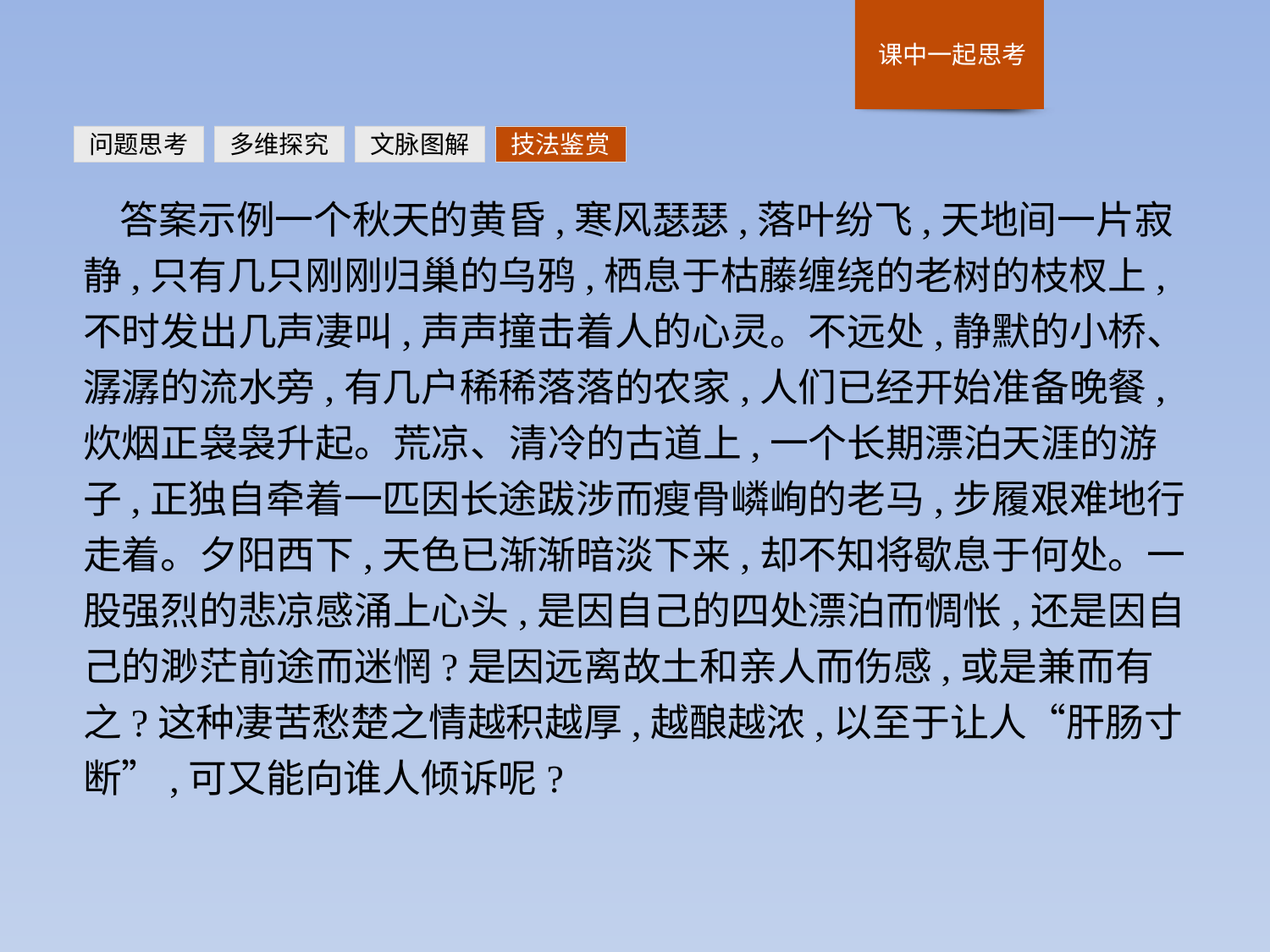

问题思考
多维探究
文脉图解
技法鉴赏
答案示例一个秋天的黄昏,寒风瑟瑟,落叶纷飞,天地间一片寂静,只有几只刚刚归巢的乌鸦,栖息于枯藤缠绕的老树的枝杈上,不时发出几声凄叫,声声撞击着人的心灵。不远处,静默的小桥、潺潺的流水旁,有几户稀稀落落的农家,人们已经开始准备晚餐,炊烟正袅袅升起。荒凉、清冷的古道上,一个长期漂泊天涯的游子,正独自牵着一匹因长途跋涉而瘦骨嶙峋的老马,步履艰难地行走着。夕阳西下,天色已渐渐暗淡下来,却不知将歇息于何处。一股强烈的悲凉感涌上心头,是因自己的四处漂泊而惆怅,还是因自己的渺茫前途而迷惘?是因远离故土和亲人而伤感,或是兼而有之?这种凄苦愁楚之情越积越厚,越酿越浓,以至于让人“肝肠寸断”,可又能向谁人倾诉呢?